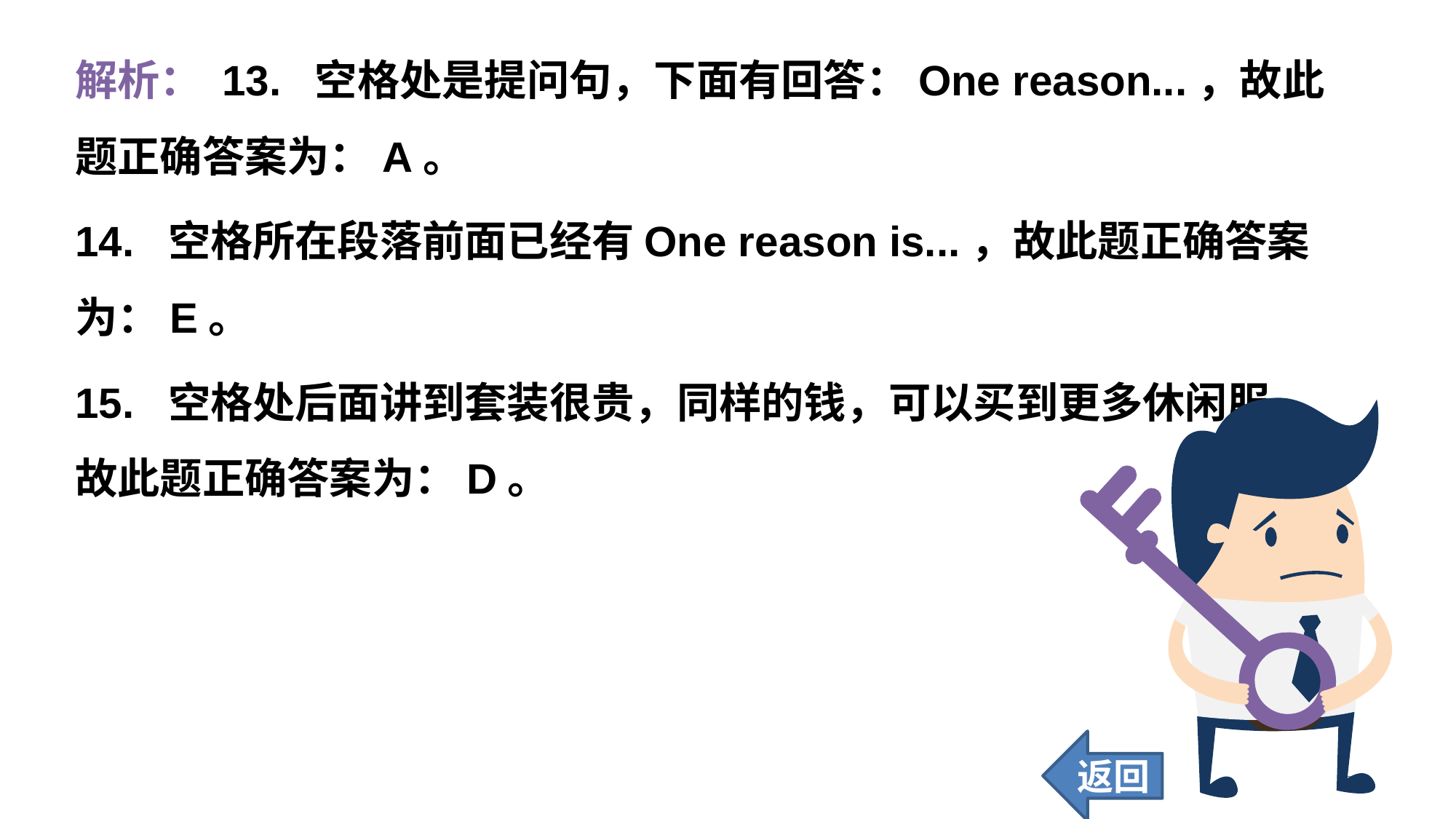

解析： 13.  空格处是提问句，下面有回答：One reason...，故此题正确答案为：A。
14.  空格所在段落前面已经有One reason is...，故此题正确答案为：E。
15.  空格处后面讲到套装很贵，同样的钱，可以买到更多休闲服，故此题正确答案为：D。

返回
209